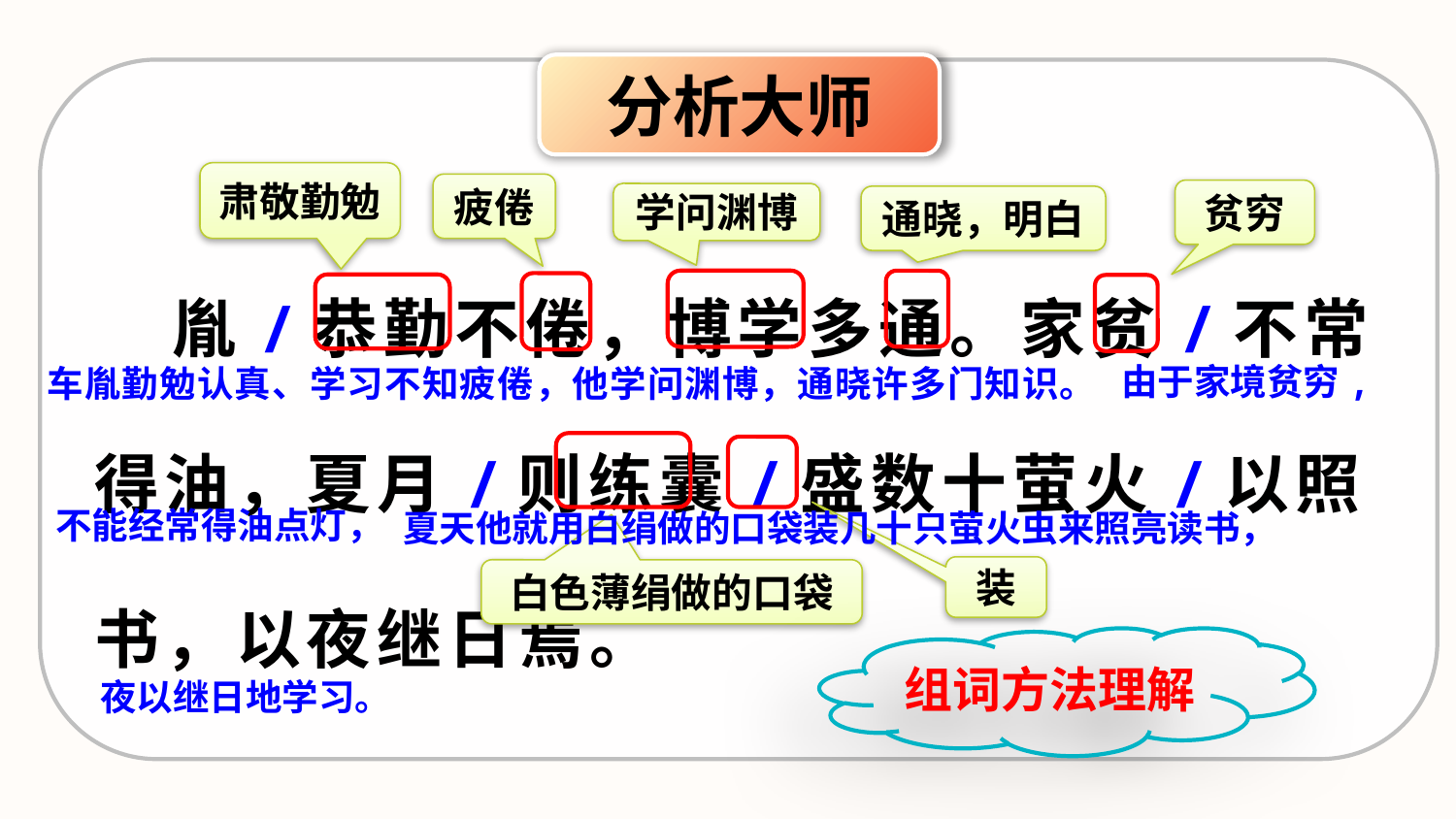

分析大师

肃敬勤勉
疲倦
贫穷
学问渊博
通晓，明白
   胤/恭勤不倦，博学多通。家贫/不常得油，夏月/则练囊/盛数十萤火/以照书，以夜继日焉。

  车胤勤勉认真、学习不知疲倦，他学问渊博，通晓许多门知识。
由于家境贫穷,

夏天他就用白绢做的口袋装几十只萤火虫来照亮读书，
不能经常得油点灯，
装
白色薄绢做的口袋
组词方法理解
夜以继日地学习。